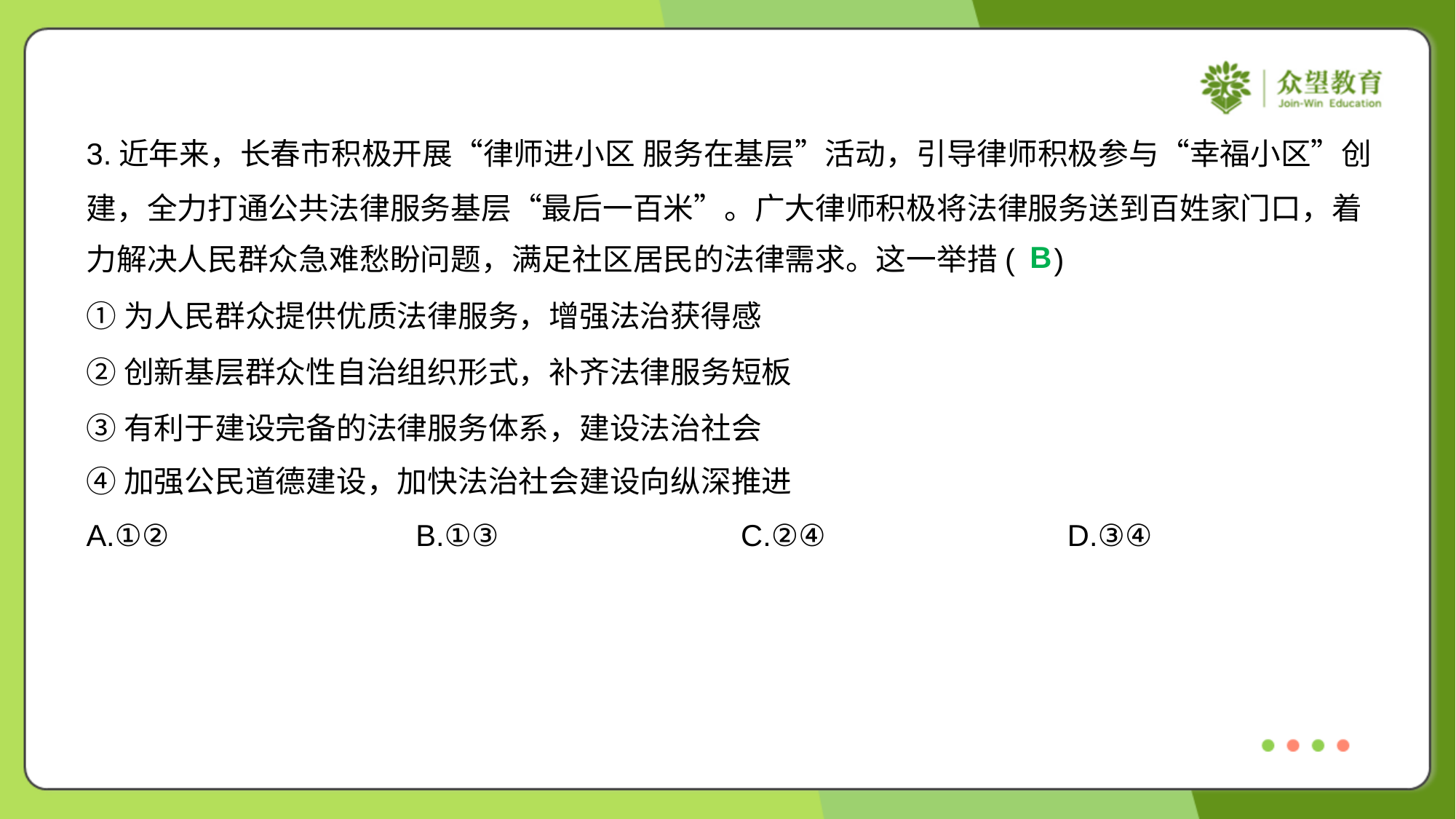

3.近年来，长春市积极开展“律师进小区 服务在基层”活动，引导律师积极参与“幸福小区”创
建，全力打通公共法律服务基层“最后一百米”。广大律师积极将法律服务送到百姓家门口，着
力解决人民群众急难愁盼问题，满足社区居民的法律需求。这一举措(     )
B
①为人民群众提供优质法律服务，增强法治获得感
②创新基层群众性自治组织形式，补齐法律服务短板
③有利于建设完备的法律服务体系，建设法治社会
④加强公民道德建设，加快法治社会建设向纵深推进
A.①②	B.①③	C.②④	D.③④